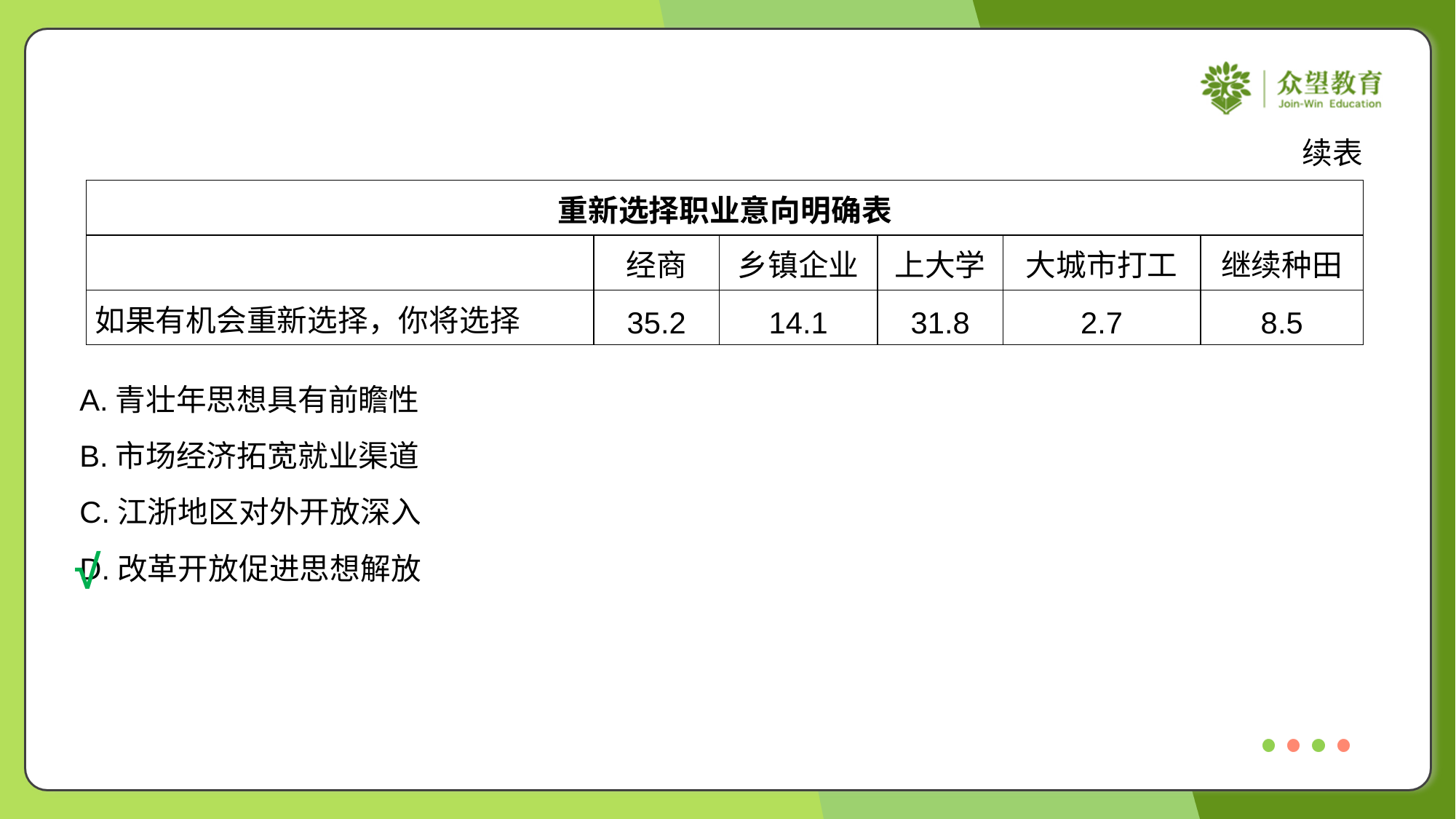

续表
| 重新选择职业意向明确表 |  |  |  |  |  |
| --- | --- | --- | --- | --- | --- |
|  | 经商 | 乡镇企业 | 上大学 | 大城市打工 | 继续种田 |
| 如果有机会重新选择，你将选择 | 35.2 | 14.1 | 31.8 | 2.7 | 8.5 |
A.青壮年思想具有前瞻性
B.市场经济拓宽就业渠道
C.江浙地区对外开放深入
D.改革开放促进思想解放
√